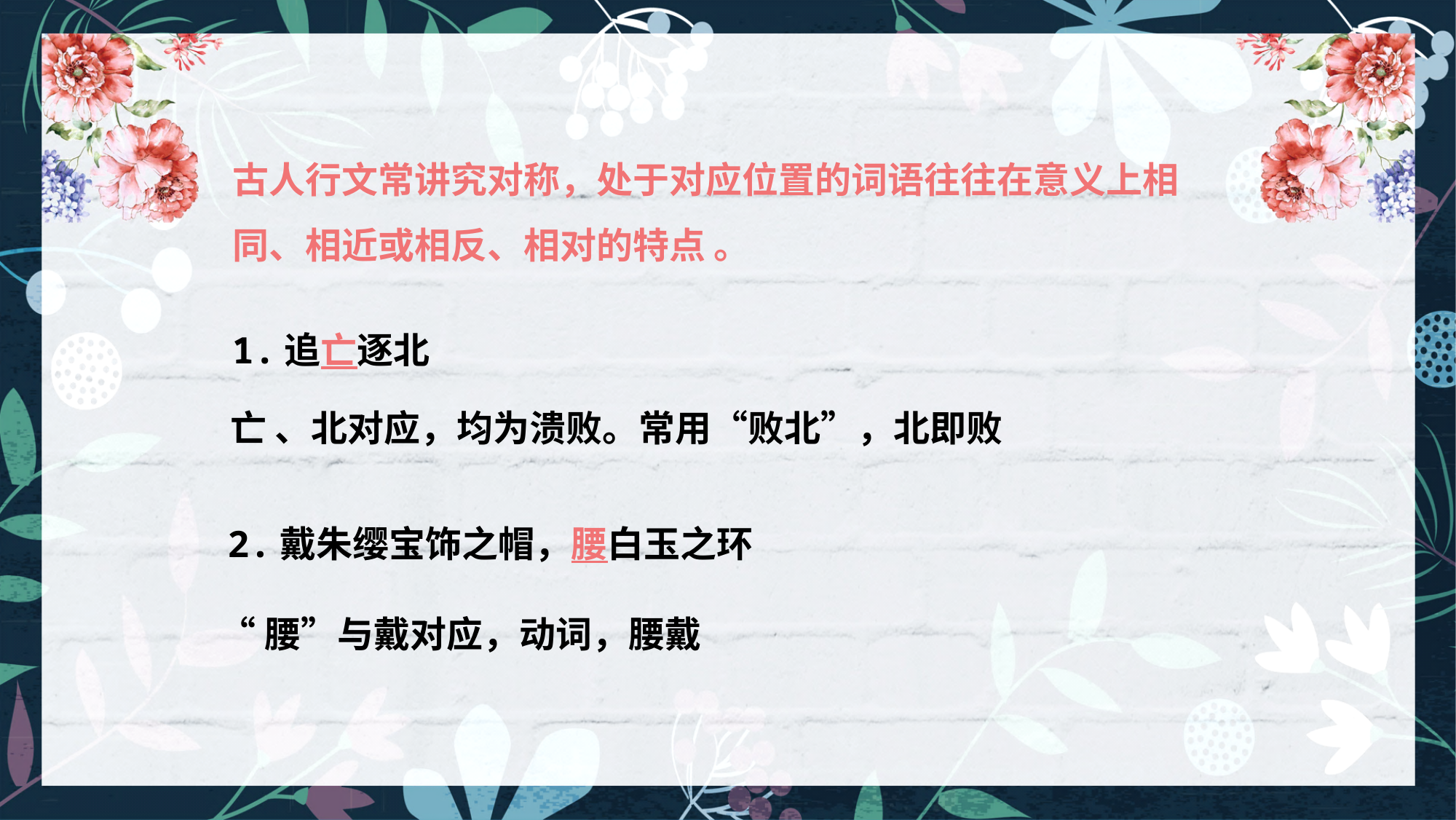

古人行文常讲究对称，处于对应位置的词语往往在意义上相同、相近或相反、相对的特点 。
1.追亡逐北
亡 、北对应，均为溃败。常用“败北”，北即败
2.戴朱缨宝饰之帽，腰白玉之环
“腰”与戴对应，动词，腰戴